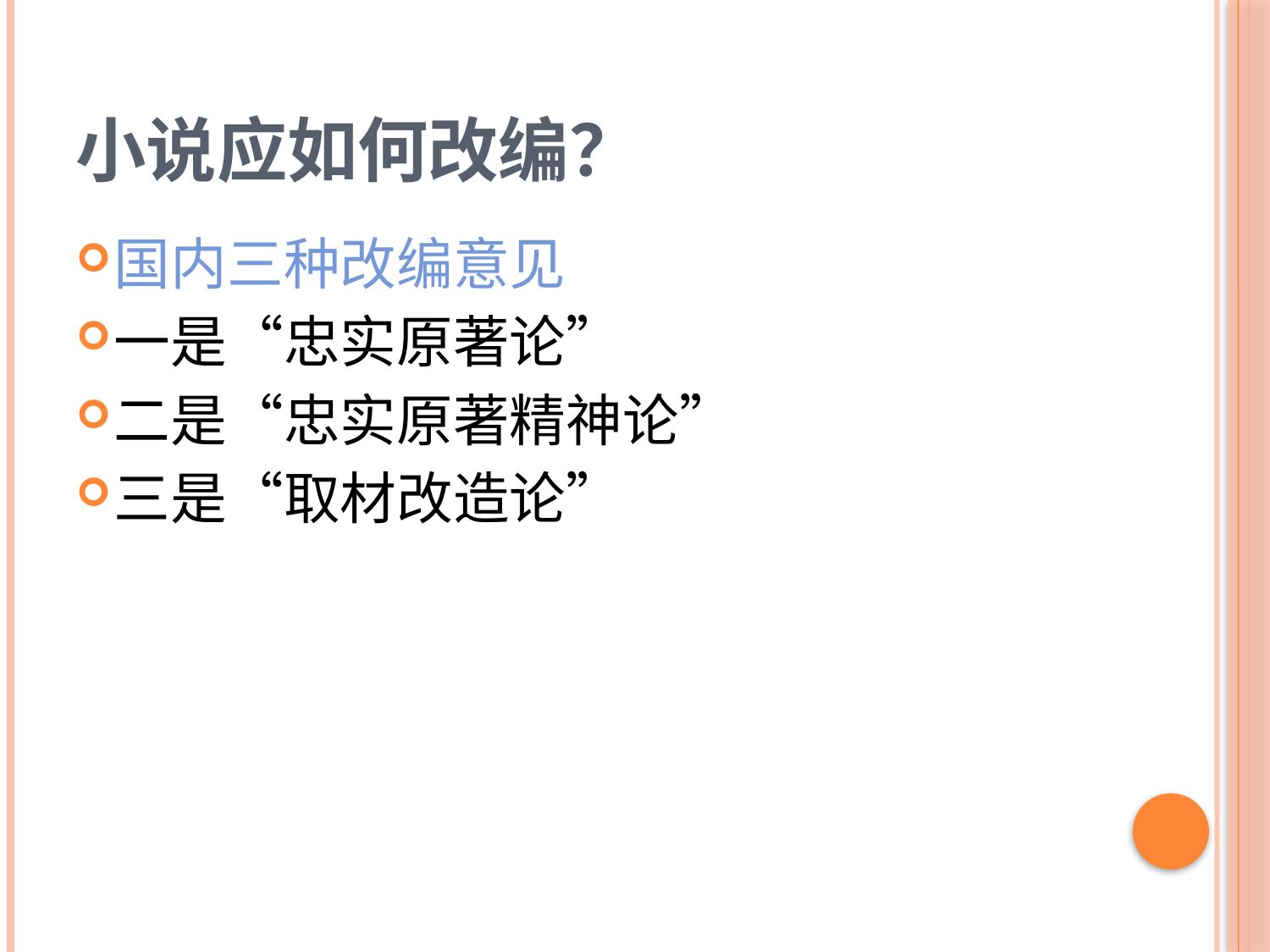

# 小说应如何改编？
国内三种改编意见
一是“忠实原著论”
二是“忠实原著精神论”
三是“取材改造论”